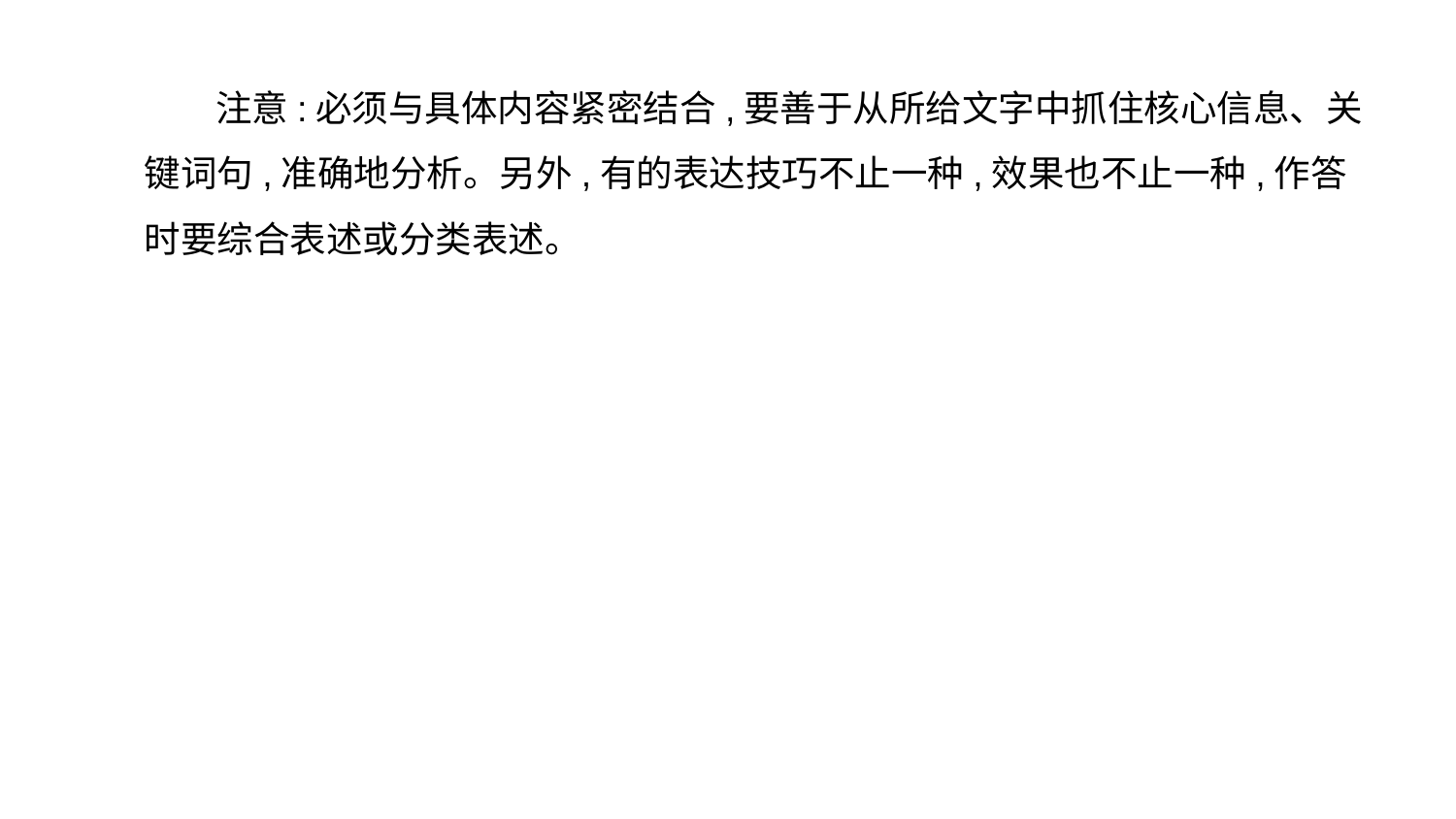

注意:必须与具体内容紧密结合,要善于从所给文字中抓住核心信息、关键词句,准确地分析。另外,有的表达技巧不止一种,效果也不止一种,作答时要综合表述或分类表述。